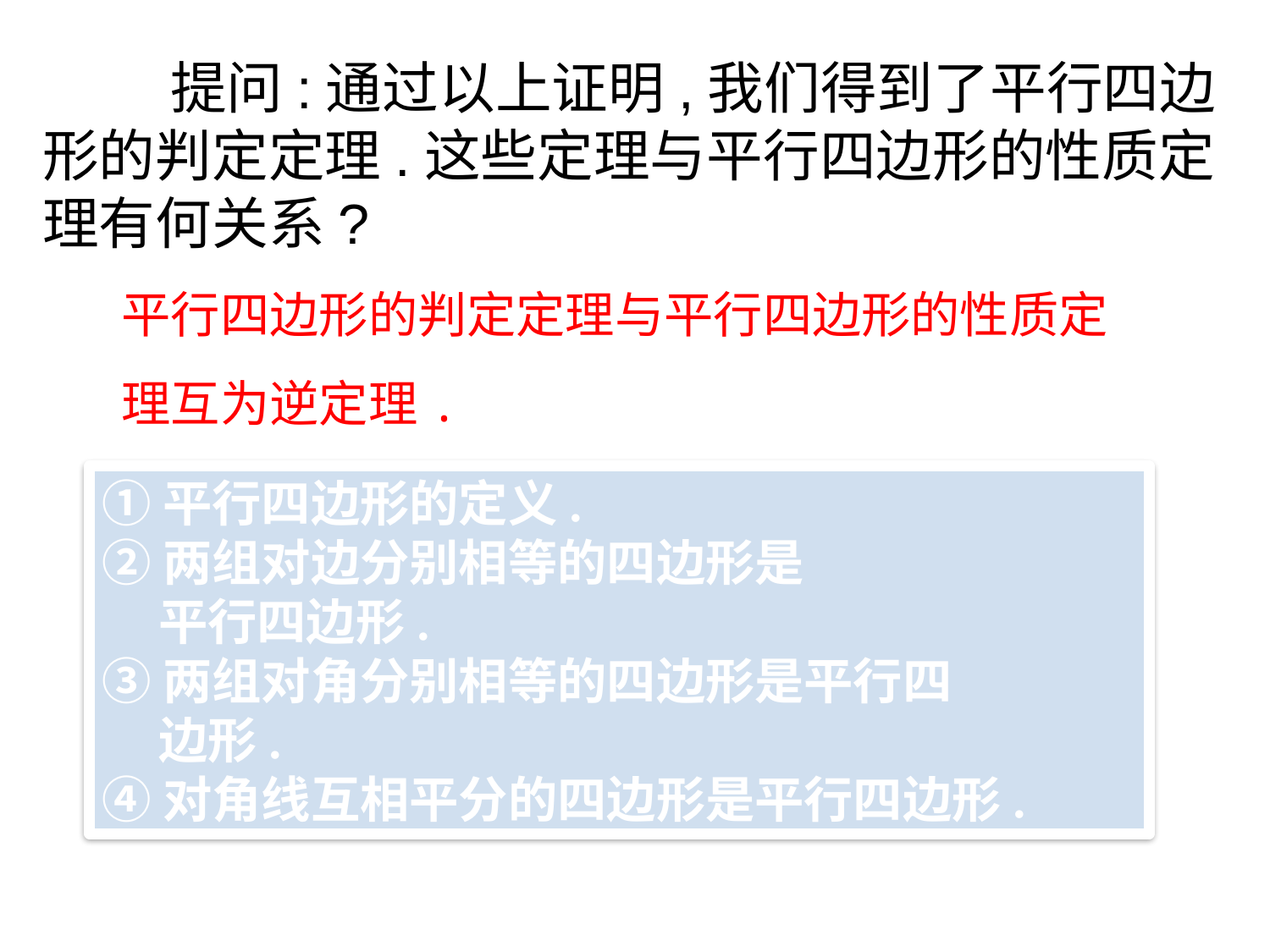

提问:通过以上证明,我们得到了平行四边形的判定定理.这些定理与平行四边形的性质定理有何关系?
平行四边形的判定定理与平行四边形的性质定理互为逆定理.
①平行四边形的定义.
②两组对边分别相等的四边形是
    平行四边形.
③两组对角分别相等的四边形是平行四
    边形.
④对角线互相平分的四边形是平行四边形.